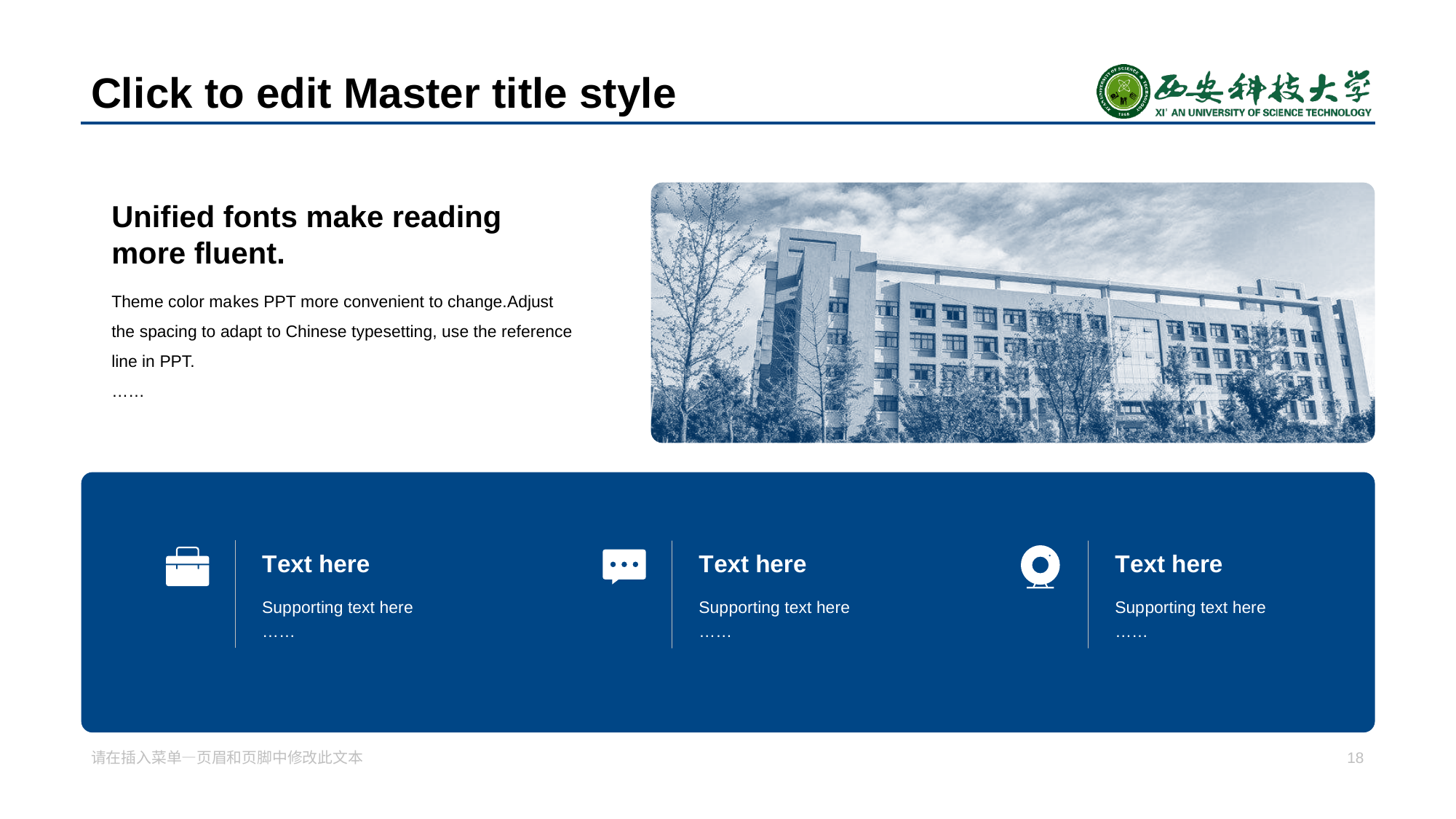

# Cli ck to edit Master title style
Unif ied fonts make reading more fluent.

Theme color ma kes PPT more convenient to change.Adjust the spacing to adapt to Chinese typesetting, use the reference line in PPT.
……

T ext here
Sup porting text here
……

T ext here
Sup porting text here
……

T ext here
Sup porting text here
……

请在 插入菜单—页眉和页脚中修改此文本
18